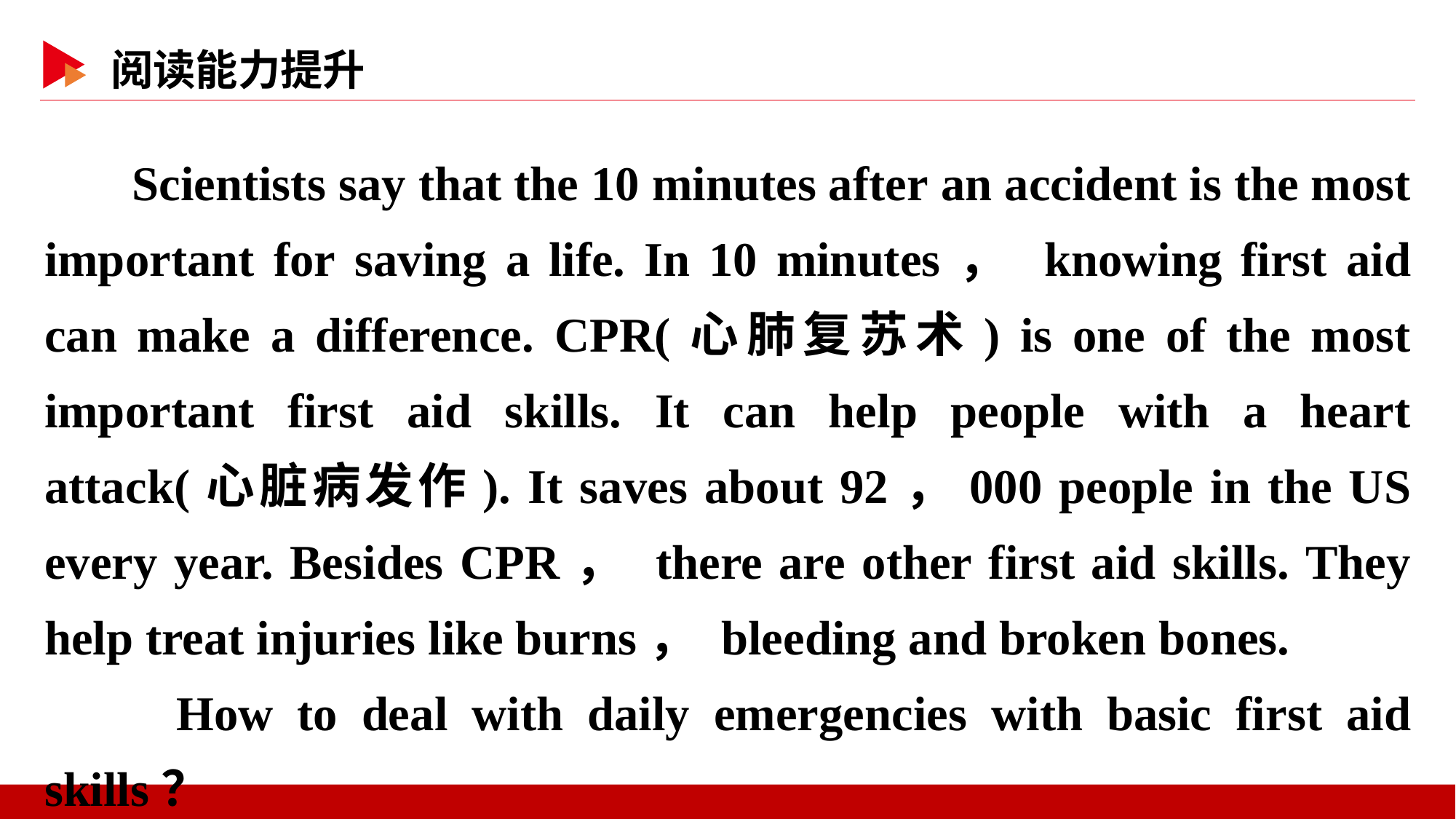

Scientists say that the 10 minutes after an accident is the most important for saving a life. In 10 minutes， knowing first aid can make a difference. CPR(心肺复苏术) is one of the most important first aid skills. It can help people with a heart attack(心脏病发作). It saves about 92，000 people in the US every year. Besides CPR， there are other first aid skills. They help treat injuries like burns， bleeding and broken bones.
　　How to deal with daily emergencies with basic first aid skills？